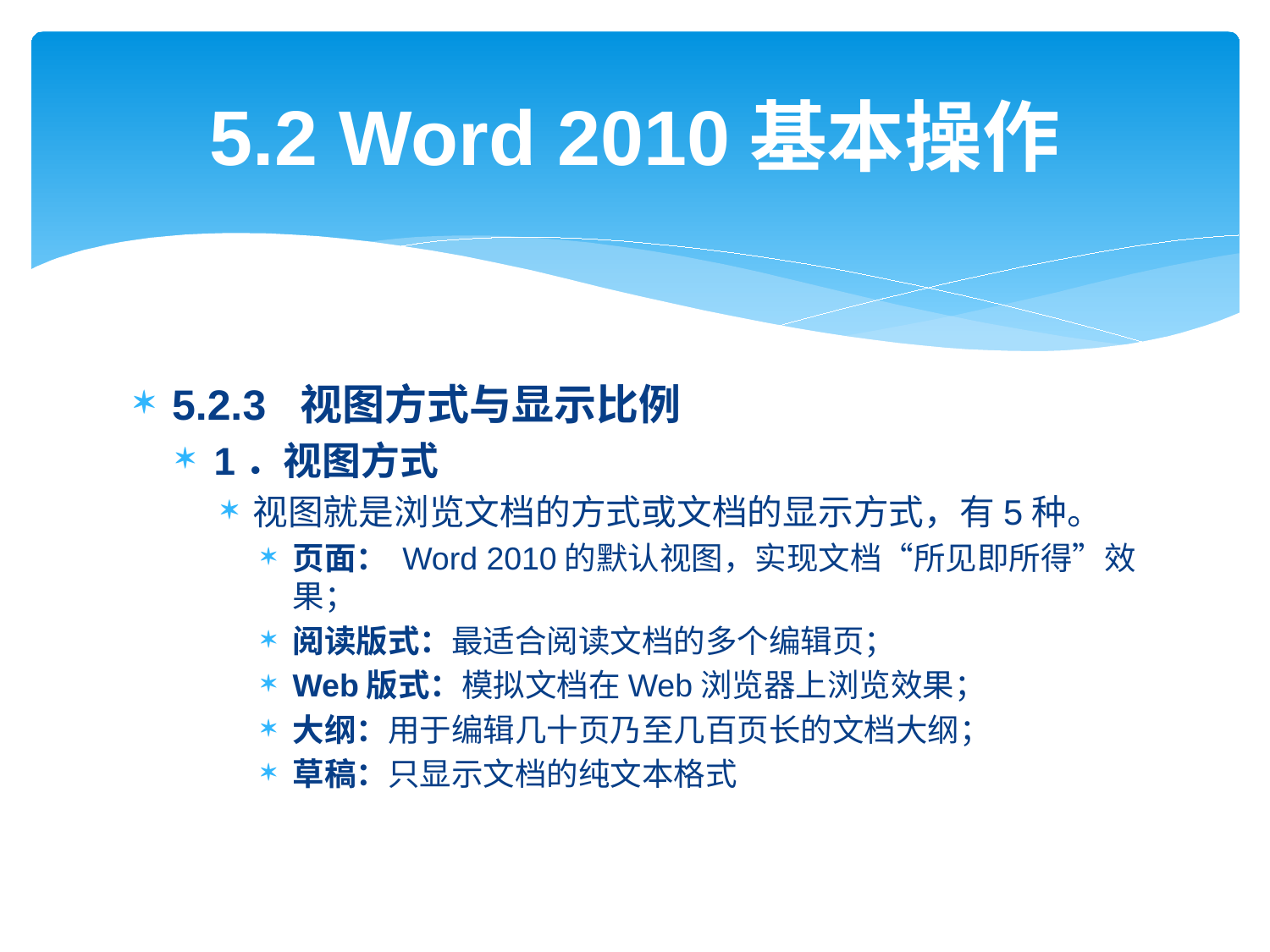

# 5.2 Word 2010基本操作
5.2.3  视图方式与显示比例
1．视图方式
视图就是浏览文档的方式或文档的显示方式，有5种。
页面： Word 2010的默认视图，实现文档“所见即所得”效果；
阅读版式：最适合阅读文档的多个编辑页；
Web版式：模拟文档在Web浏览器上浏览效果；
大纲：用于编辑几十页乃至几百页长的文档大纲；
草稿：只显示文档的纯文本格式